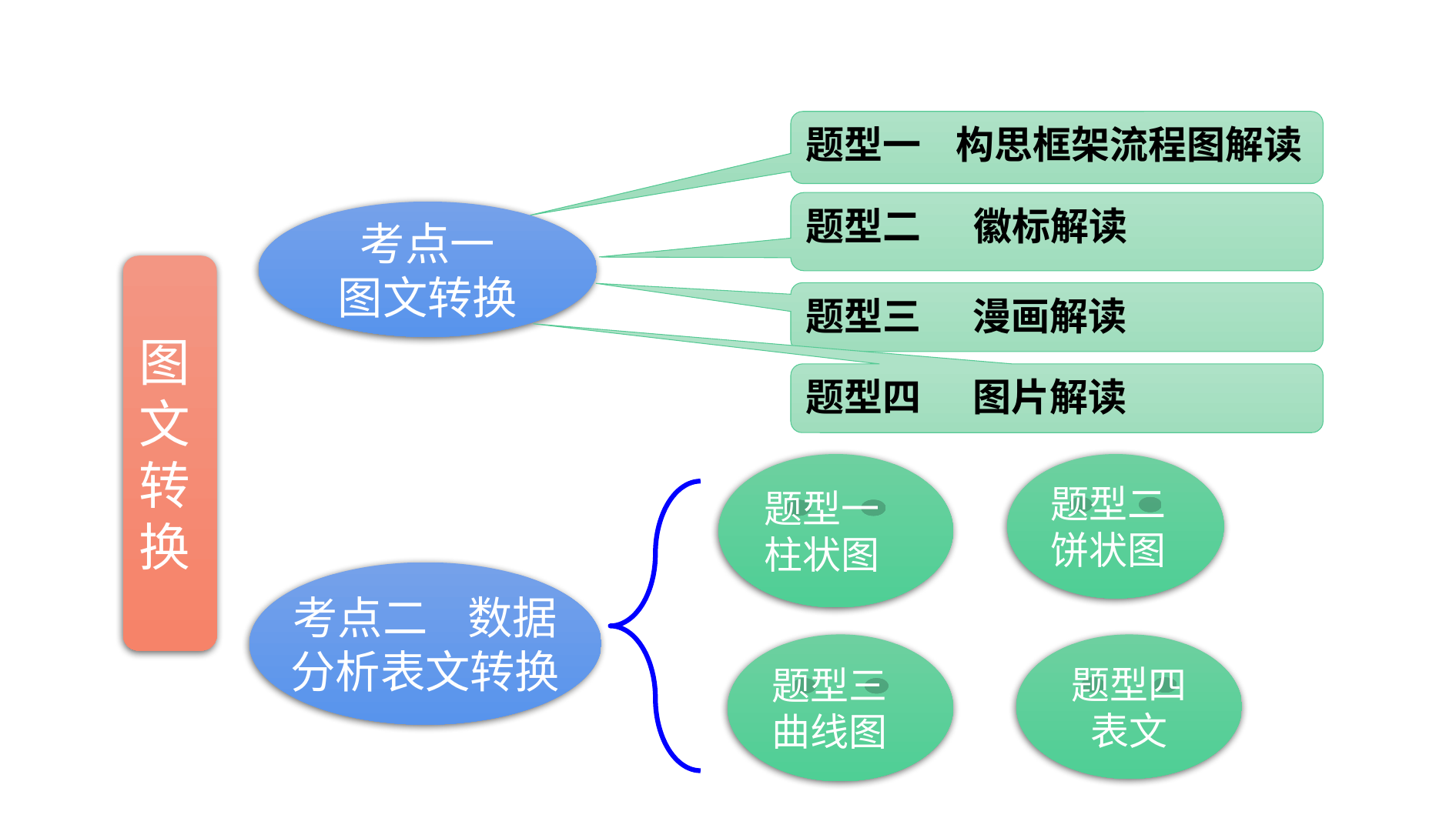

题型一    构思框架流程图解读
题型二      徽标解读
考点一
图文转换
图文转换
题型三      漫画解读
题型四      图片解读
题型一
柱状图
题型二
饼状图

考点二    数据
分析表文转换
题型三
曲线图
题型四
表文